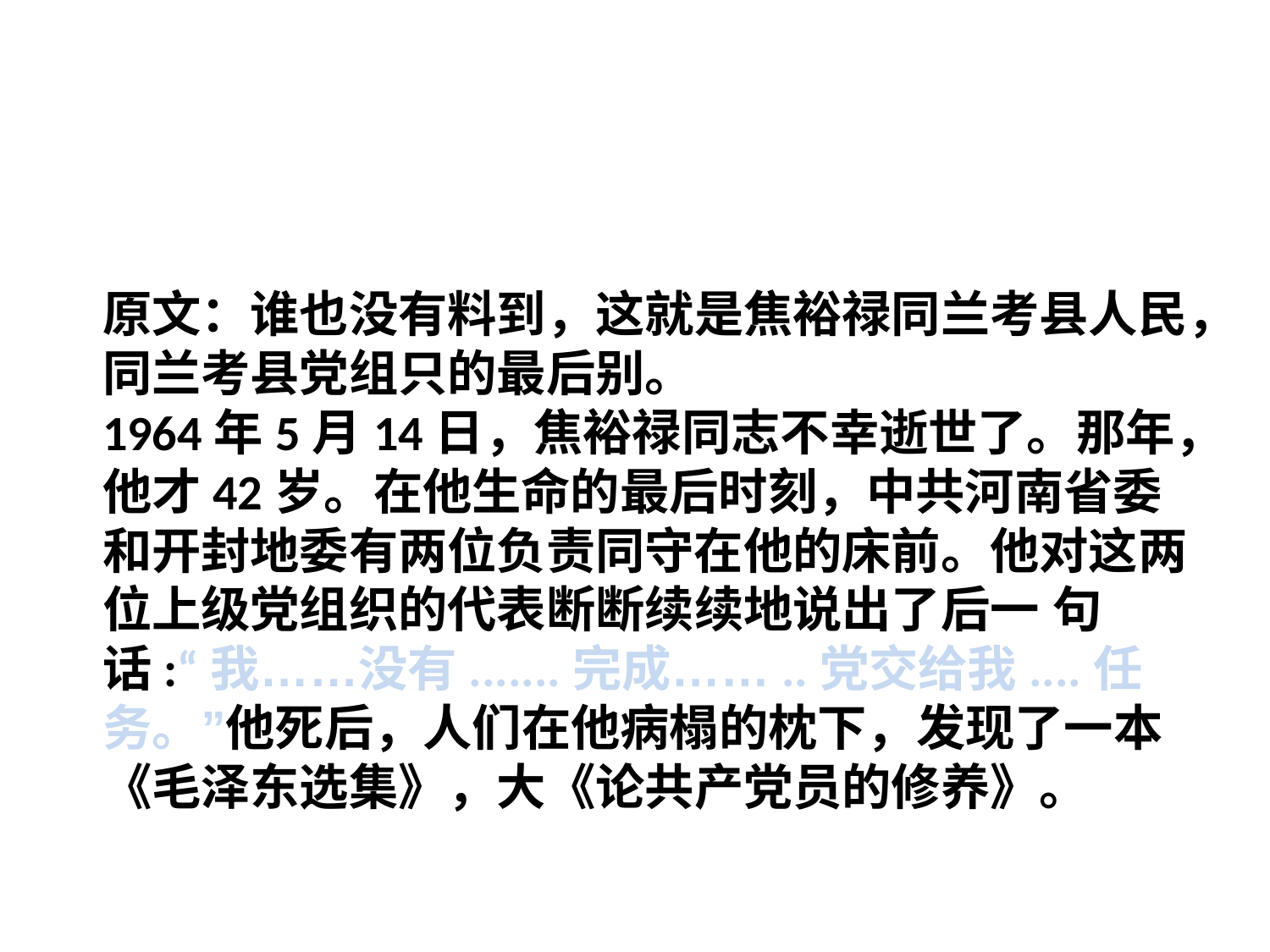

原文：谁也没有料到，这就是焦裕禄同兰考县人民，同兰考县党组只的最后别。
1964年5月14日，焦裕禄同志不幸逝世了。那年，他才42岁。在他生命的最后时刻，中共河南省委和开封地委有两位负责同守在他的床前。他对这两位上级党组织的代表断断续续地说出了后一 句话:“我……没有.......完成……..党交给我....任务。”他死后，人们在他病榻的枕下，发现了一本《毛泽东选集》，大《论共产党员的修养》。